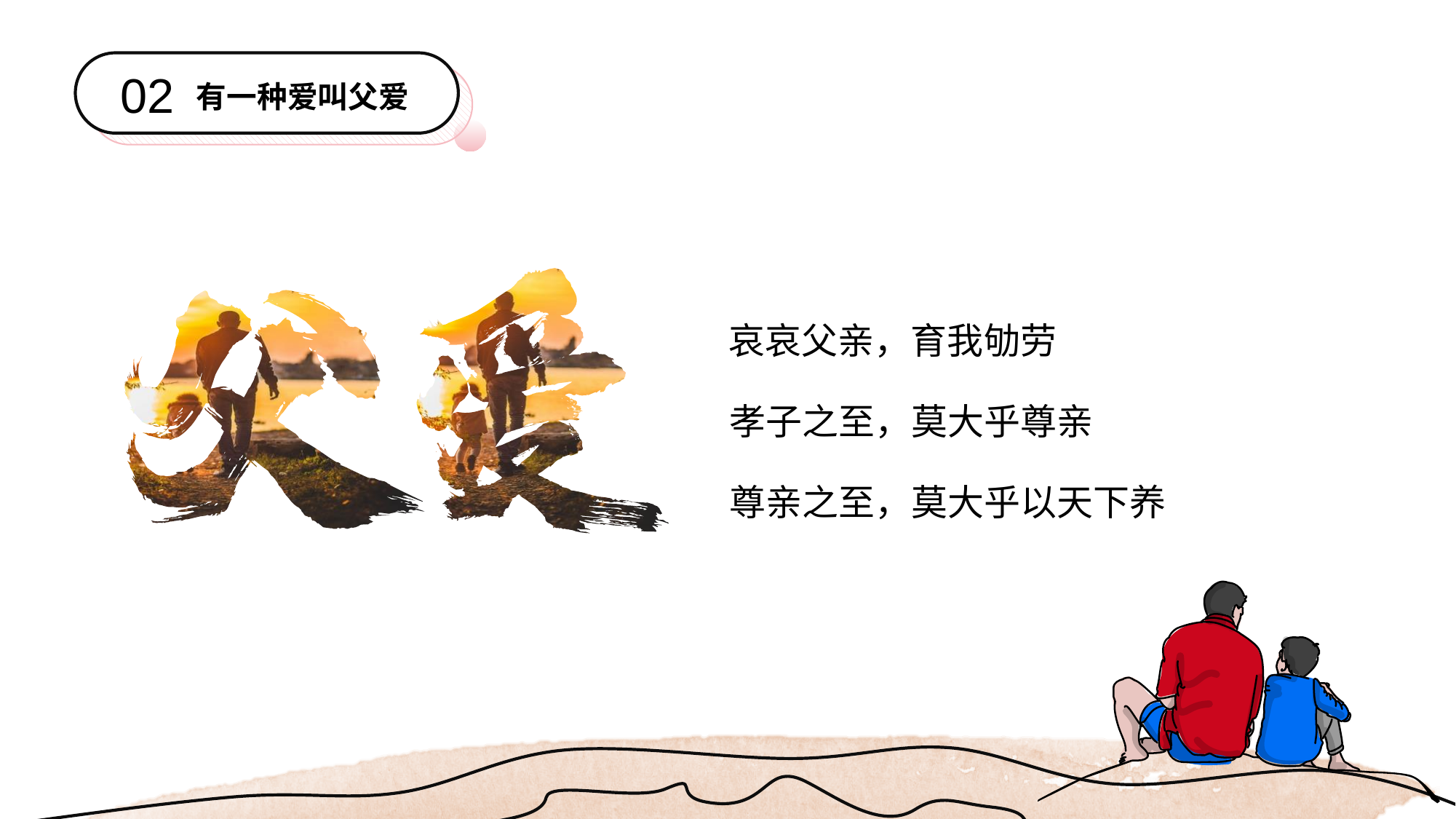

02

有一种爱叫父爱

哀哀父亲，育我劬劳
孝子之至，莫大乎尊亲
尊亲之至，莫大乎以天下养